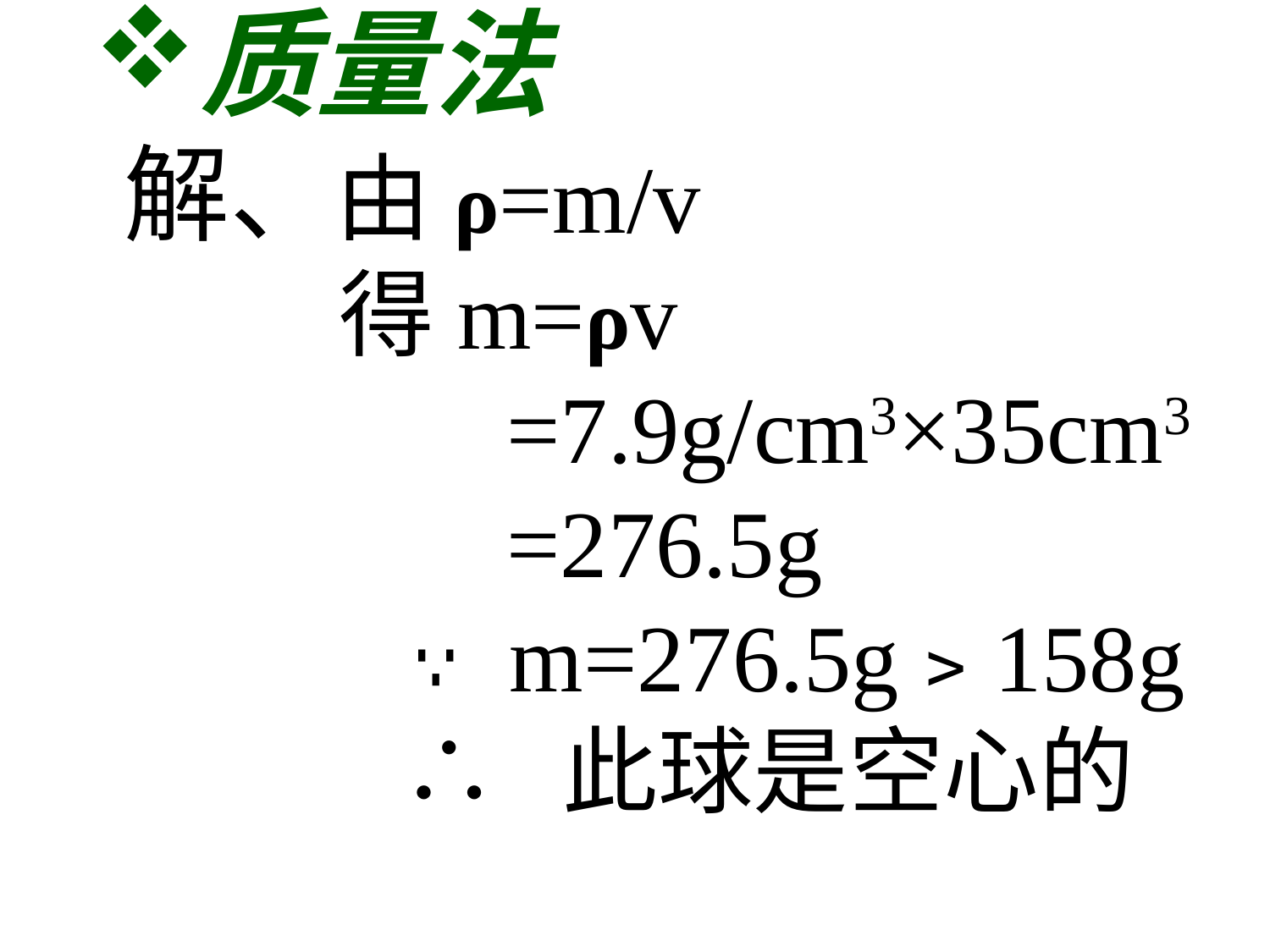

质量法
解、由ρ=m/v
         得m=ρv
                =7.9g/cm3×35cm3
                =276.5g
            ∵  m=276.5g﹥158g
             ∴  此球是空心的